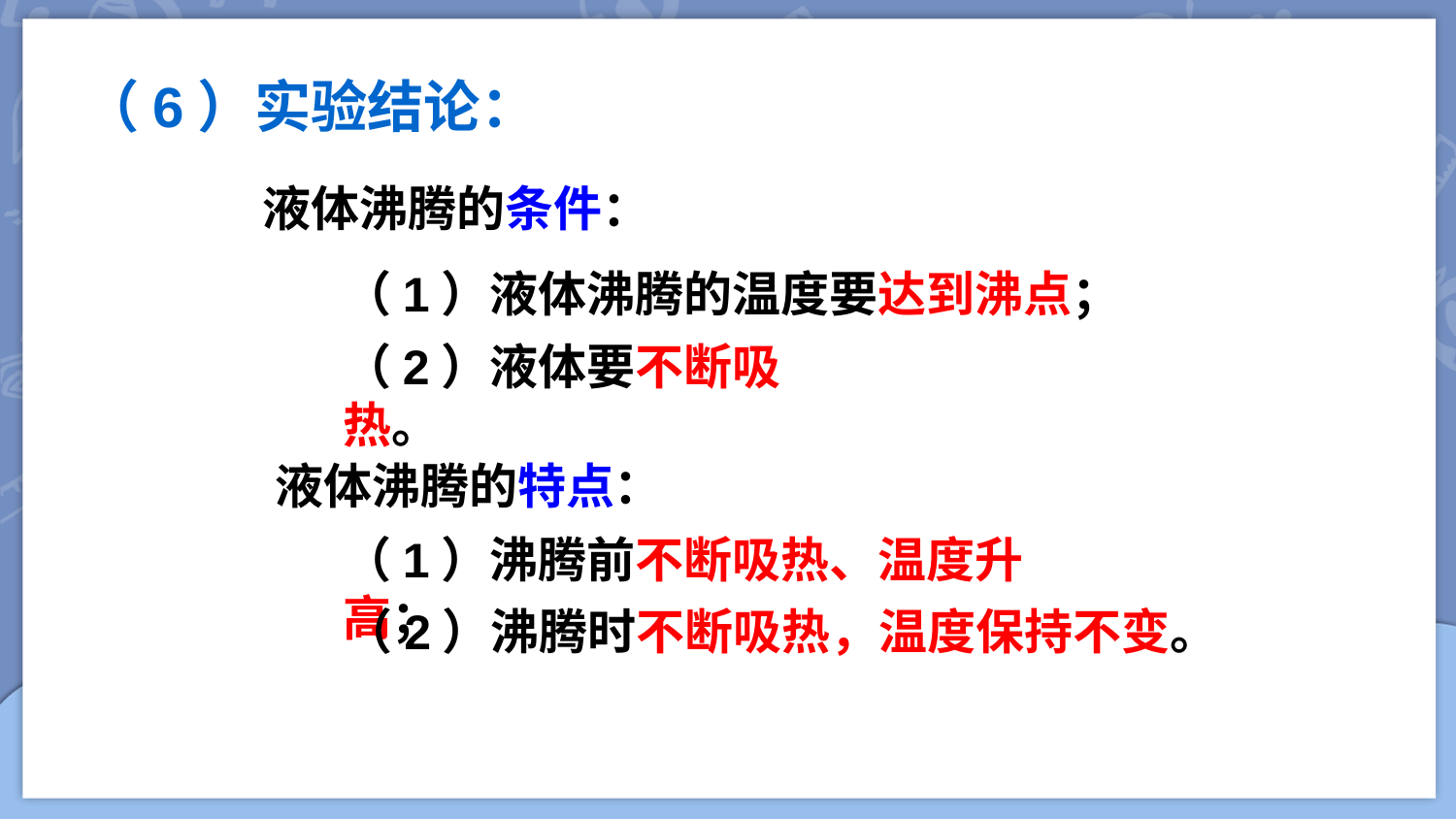

（6）实验结论：
液体沸腾的条件：
（1）液体沸腾的温度要达到沸点；
（2）液体要不断吸热。
液体沸腾的特点：
（1）沸腾前不断吸热、温度升高；
（2）沸腾时不断吸热，温度保持不变。